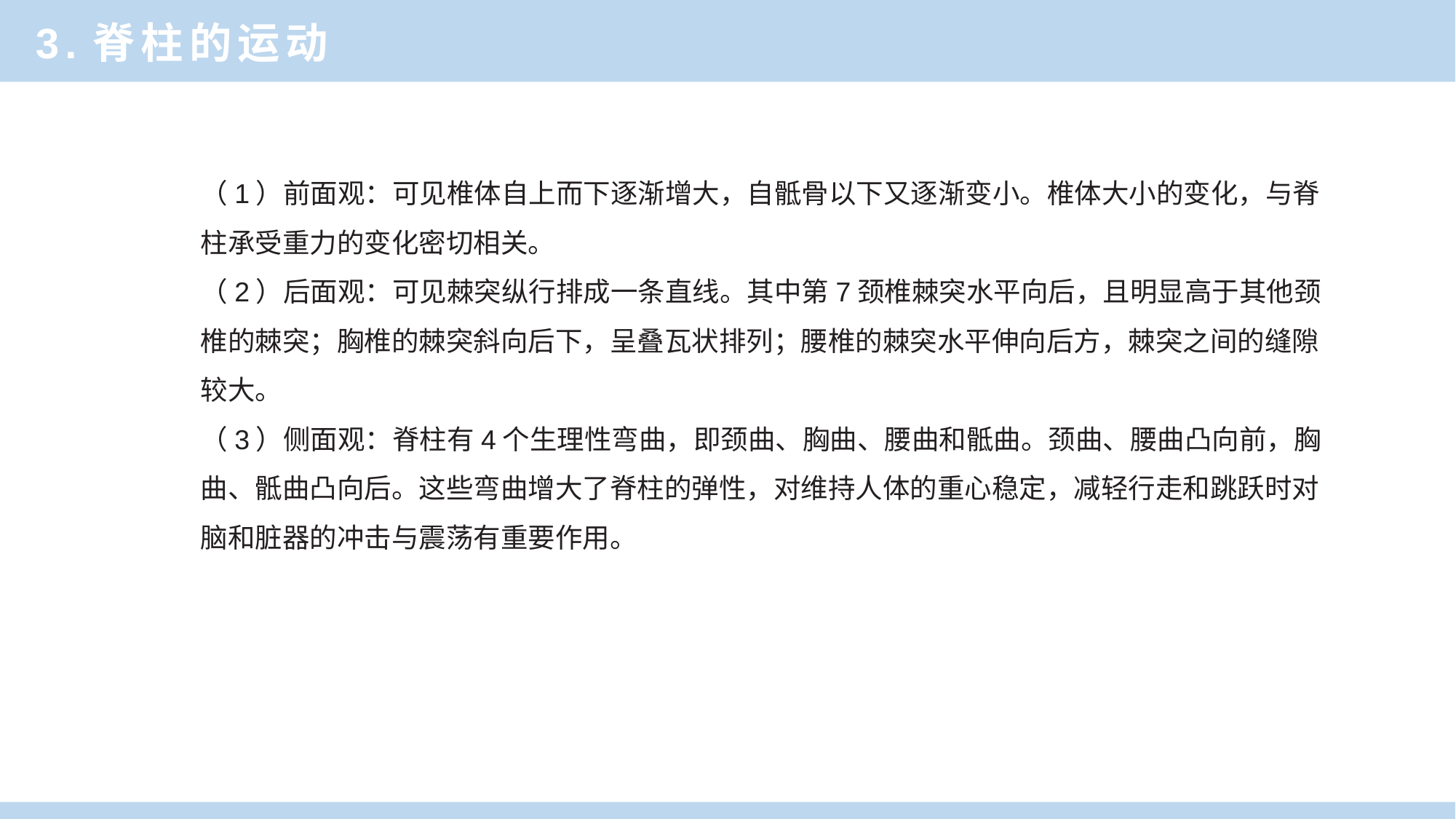

3.脊柱的运动
（1）前面观：可见椎体自上而下逐渐增大，自骶骨以下又逐渐变小。椎体大小的变化，与脊柱承受重力的变化密切相关。
（2）后面观：可见棘突纵行排成一条直线。其中第7颈椎棘突水平向后，且明显高于其他颈椎的棘突；胸椎的棘突斜向后下，呈叠瓦状排列；腰椎的棘突水平伸向后方，棘突之间的缝隙较大。
（3）侧面观：脊柱有4个生理性弯曲，即颈曲、胸曲、腰曲和骶曲。颈曲、腰曲凸向前，胸曲、骶曲凸向后。这些弯曲增大了脊柱的弹性，对维持人体的重心稳定，减轻行走和跳跃时对脑和脏器的冲击与震荡有重要作用。